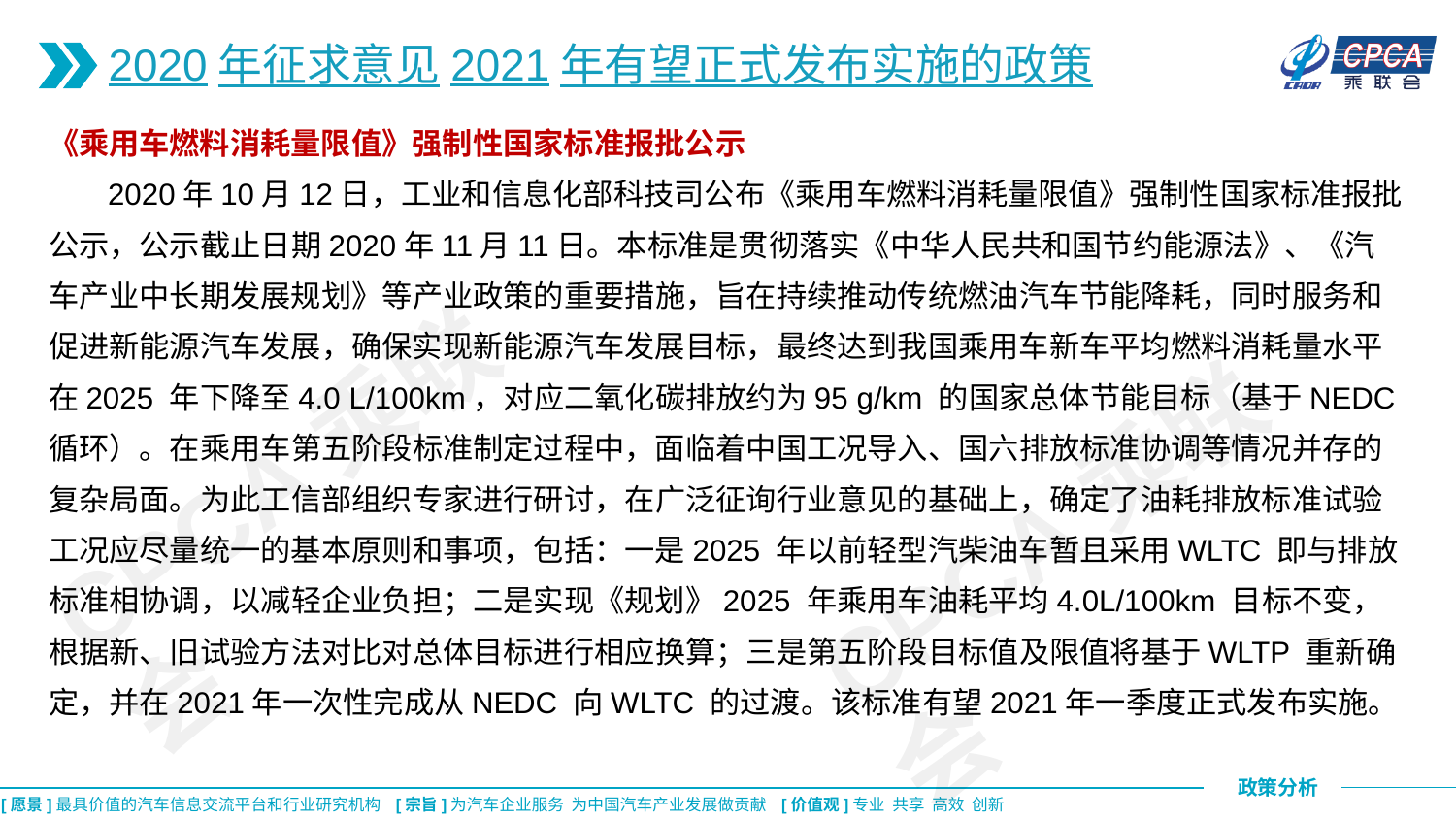

2020年征求意见2021年有望正式发布实施的政策
《乘用车燃料消耗量限值》强制性国家标准报批公示
       2020年10月12日，工业和信息化部科技司公布《乘用车燃料消耗量限值》强制性国家标准报批公示，公示截止日期2020年11月11日。本标准是贯彻落实《中华人民共和国节约能源法》、《汽车产业中长期发展规划》等产业政策的重要措施，旨在持续推动传统燃油汽车节能降耗，同时服务和促进新能源汽车发展，确保实现新能源汽车发展目标，最终达到我国乘用车新车平均燃料消耗量水平在2025 年下降至4.0 L/100km，对应二氧化碳排放约为95 g/km 的国家总体节能目标（基于NEDC 循环）。在乘用车第五阶段标准制定过程中，面临着中国工况导入、国六排放标准协调等情况并存的复杂局面。为此工信部组织专家进行研讨，在广泛征询行业意见的基础上，确定了油耗排放标准试验工况应尽量统一的基本原则和事项，包括：一是2025 年以前轻型汽柴油车暂且采用WLTC 即与排放标准相协调，以减轻企业负担；二是实现《规划》2025 年乘用车油耗平均4.0L/100km 目标不变，根据新、旧试验方法对比对总体目标进行相应换算；三是第五阶段目标值及限值将基于WLTP 重新确定，并在2021年一次性完成从NEDC 向WLTC 的过渡。该标准有望2021年一季度正式发布实施。
CPCA乘联会
CPCA乘联会